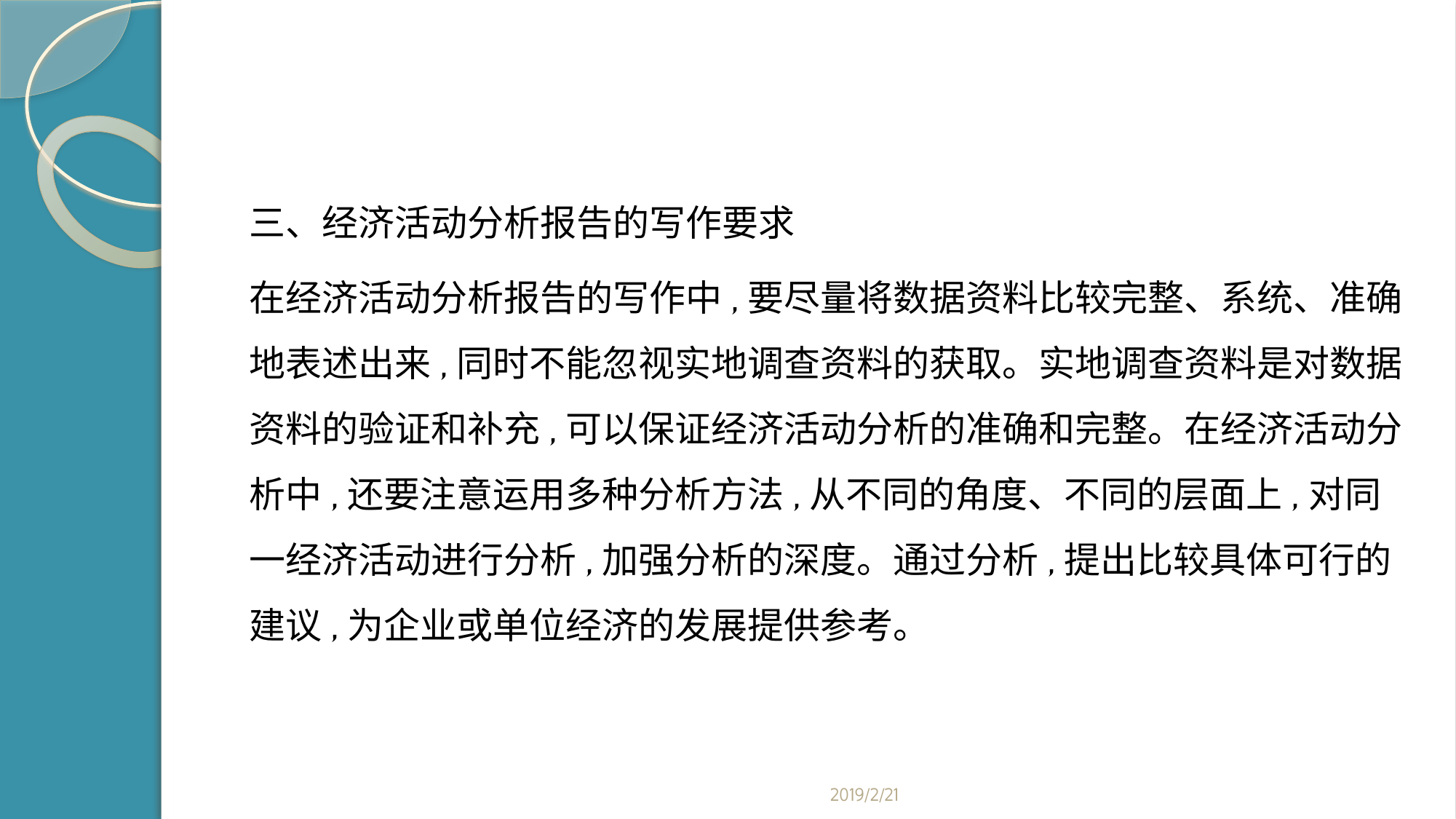

#
三、经济活动分析报告的写作要求
在经济活动分析报告的写作中,要尽量将数据资料比较完整、系统、准确地表述出来,同时不能忽视实地调查资料的获取。实地调查资料是对数据资料的验证和补充,可以保证经济活动分析的准确和完整。在经济活动分析中,还要注意运用多种分析方法,从不同的角度、不同的层面上,对同一经济活动进行分析,加强分析的深度。通过分析,提出比较具体可行的建议,为企业或单位经济的发展提供参考。
2019/2/21